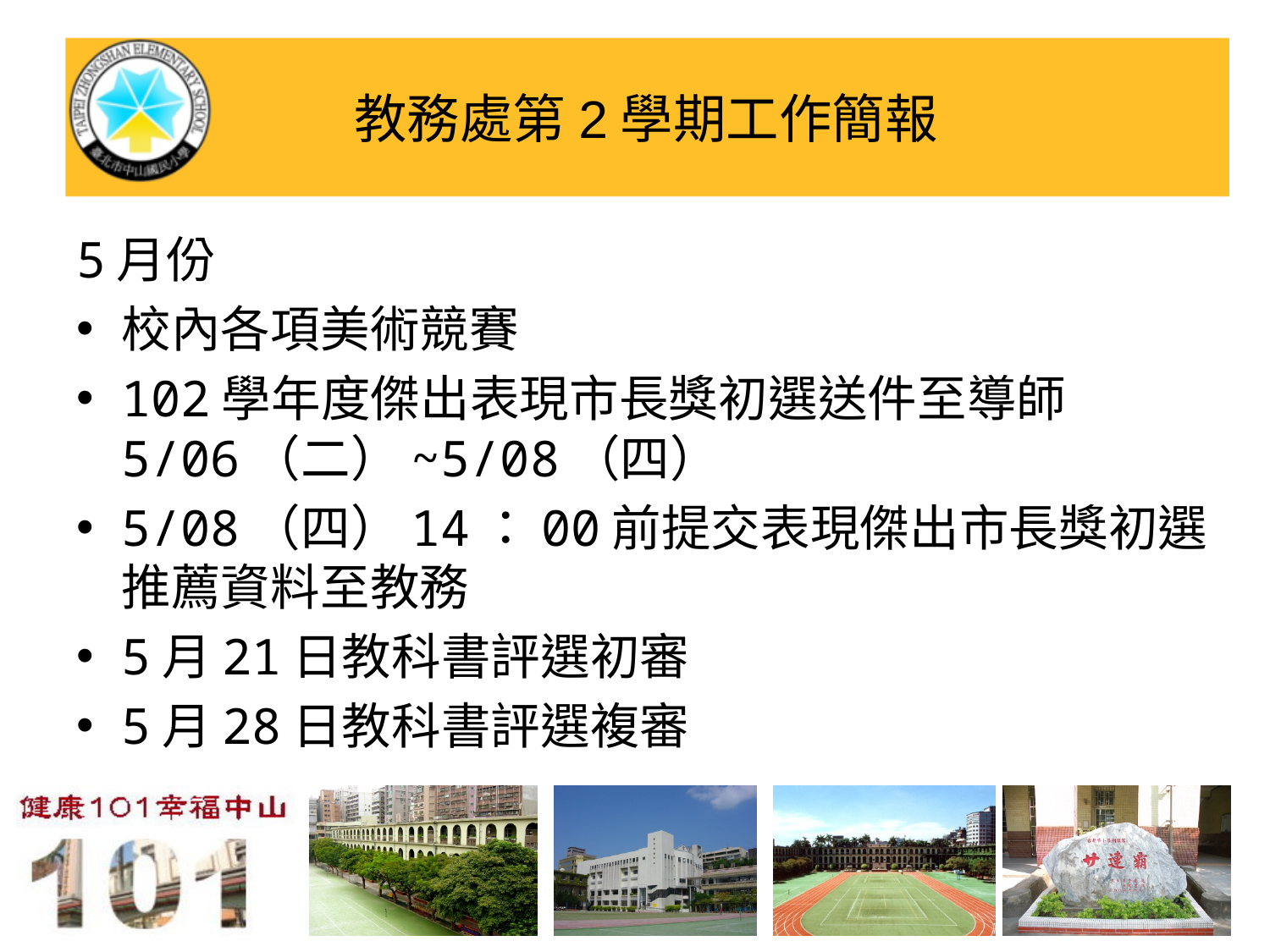

# 教務處第2學期工作簡報
5月份
校內各項美術競賽
102學年度傑出表現市長獎初選送件至導師5/06（二）~5/08（四）
5/08（四）14：00前提交表現傑出市長獎初選推薦資料至教務
5月21日教科書評選初審
5月28日教科書評選複審